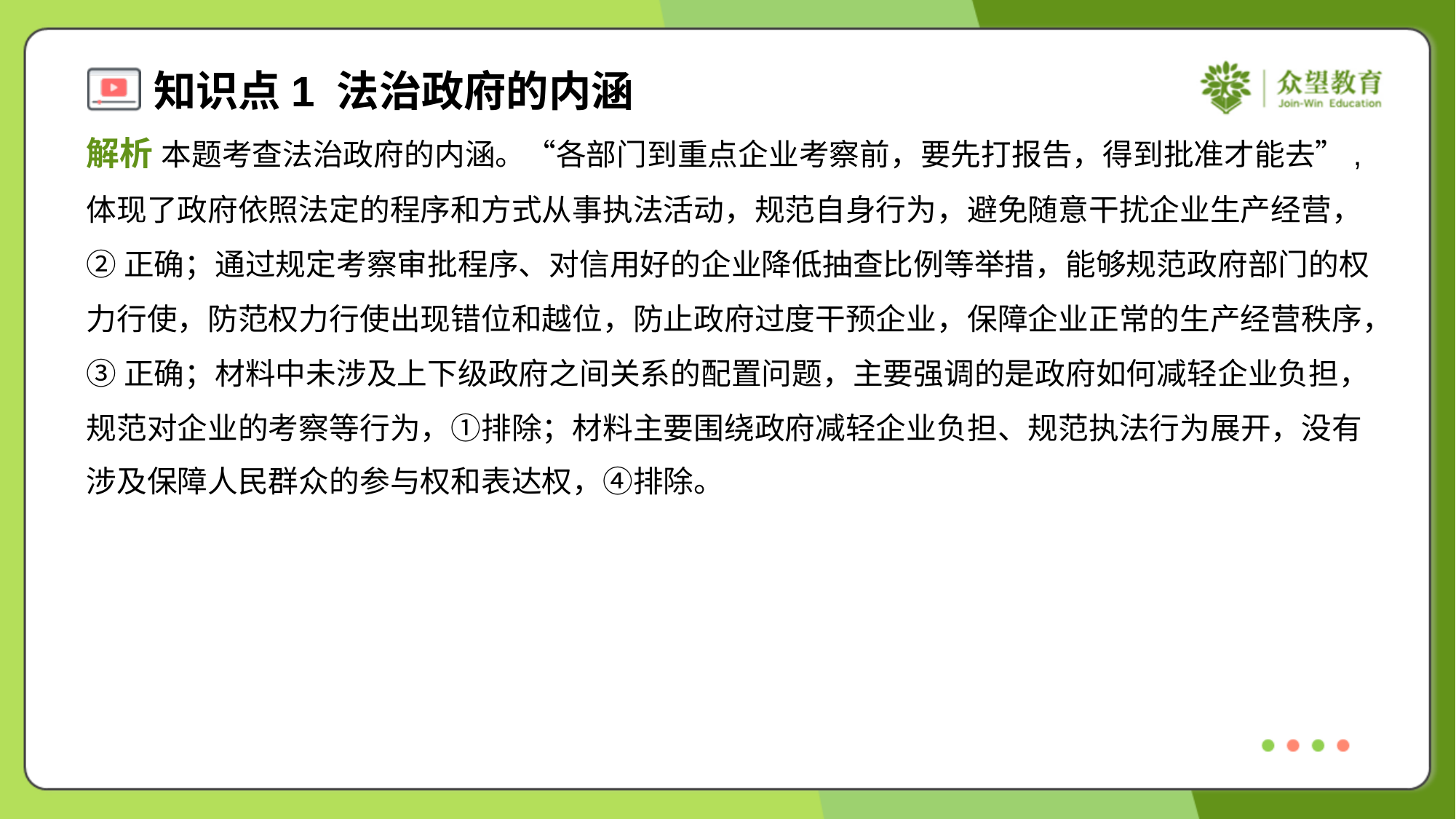

解析 本题考查法治政府的内涵。“各部门到重点企业考察前，要先打报告，得到批准才能去”,
体现了政府依照法定的程序和方式从事执法活动，规范自身行为，避免随意干扰企业生产经营，
②正确；通过规定考察审批程序、对信用好的企业降低抽查比例等举措，能够规范政府部门的权
力行使，防范权力行使出现错位和越位，防止政府过度干预企业，保障企业正常的生产经营秩序，
③正确；材料中未涉及上下级政府之间关系的配置问题，主要强调的是政府如何减轻企业负担，
规范对企业的考察等行为，①排除；材料主要围绕政府减轻企业负担、规范执法行为展开，没有
涉及保障人民群众的参与权和表达权，④排除。